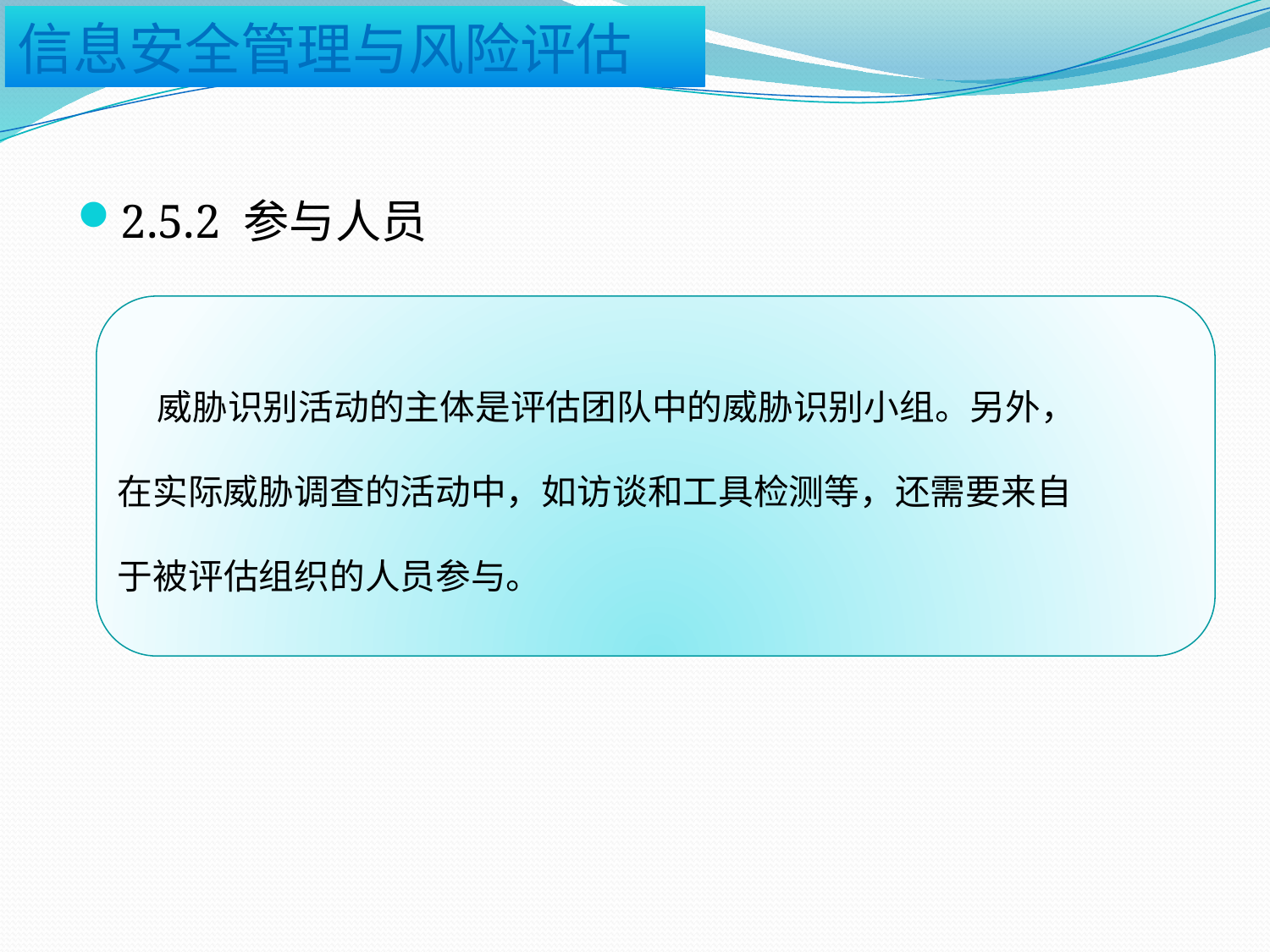

2.5.2 参与人员

    威胁识别活动的主体是评估团队中的威胁识别小组。另外，在实际威胁调查的活动中，如访谈和工具检测等，还需要来自于被评估组织的人员参与。